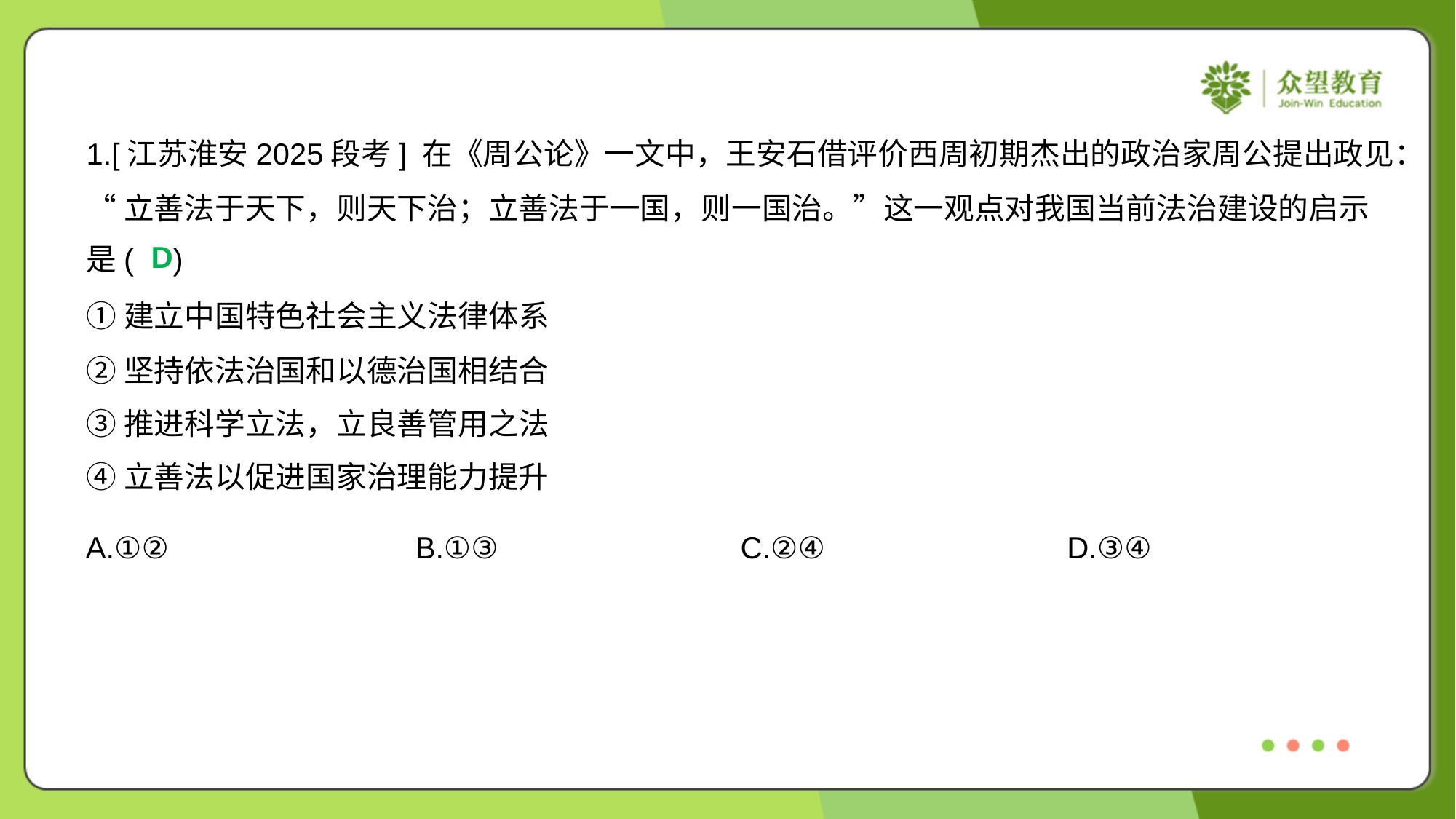

1.[江苏淮安2025段考] 在《周公论》一文中，王安石借评价西周初期杰出的政治家周公提出政见：
“立善法于天下，则天下治；立善法于一国，则一国治。”这一观点对我国当前法治建设的启示
是(     )
D
①建立中国特色社会主义法律体系
②坚持依法治国和以德治国相结合
③推进科学立法，立良善管用之法
④立善法以促进国家治理能力提升
A.①②	B.①③	C.②④	D.③④